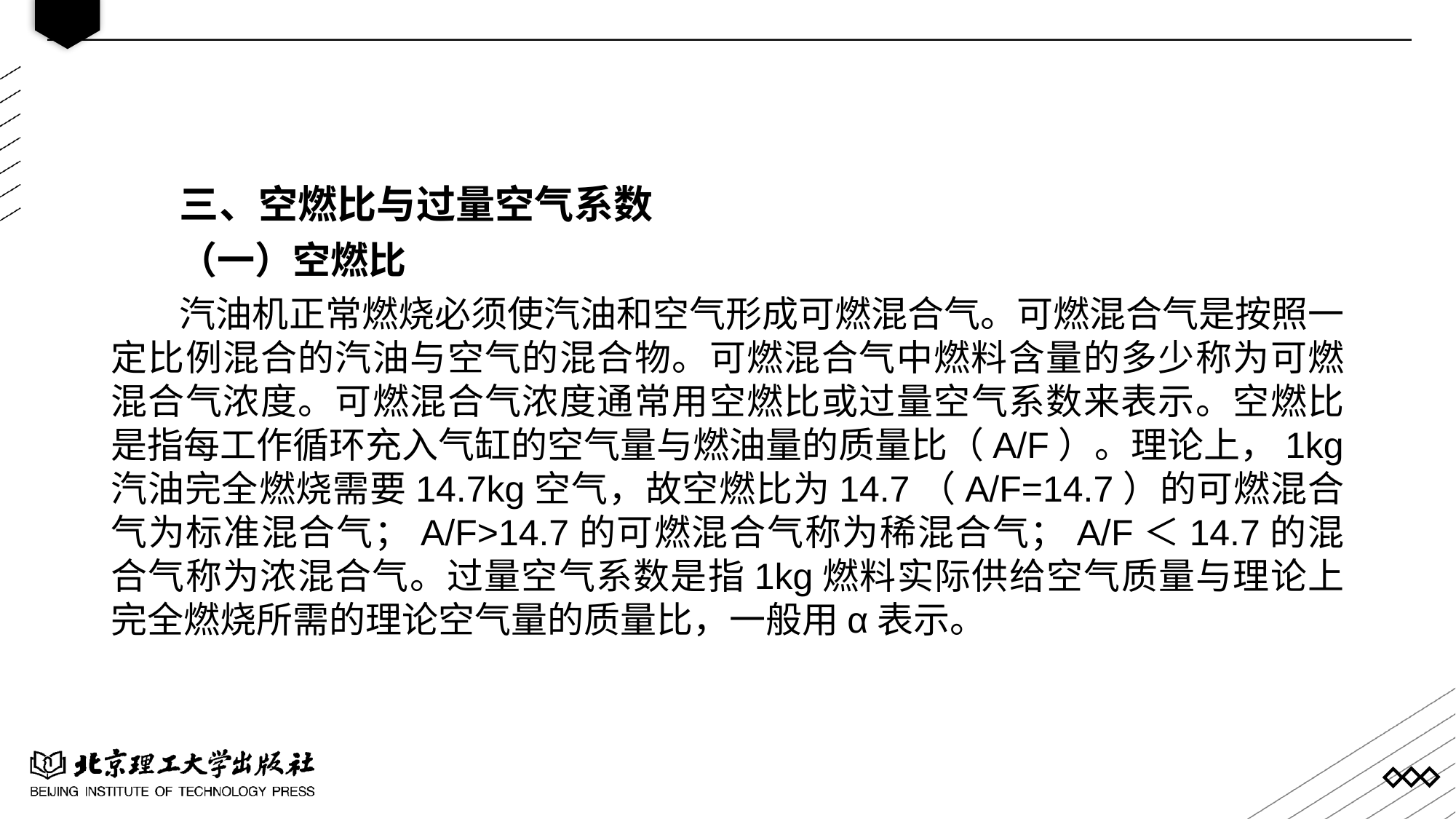

三、空燃比与过量空气系数
（一）空燃比
汽油机正常燃烧必须使汽油和空气形成可燃混合气。可燃混合气是按照一定比例混合的汽油与空气的混合物。可燃混合气中燃料含量的多少称为可燃混合气浓度。可燃混合气浓度通常用空燃比或过量空气系数来表示。空燃比是指每工作循环充入气缸的空气量与燃油量的质量比（A/F）。理论上，1kg汽油完全燃烧需要14.7kg空气，故空燃比为14.7（A/F=14.7）的可燃混合气为标准混合气；A/F>14.7的可燃混合气称为稀混合气；A/F＜14.7的混合气称为浓混合气。过量空气系数是指1kg燃料实际供给空气质量与理论上完全燃烧所需的理论空气量的质量比，一般用α表示。